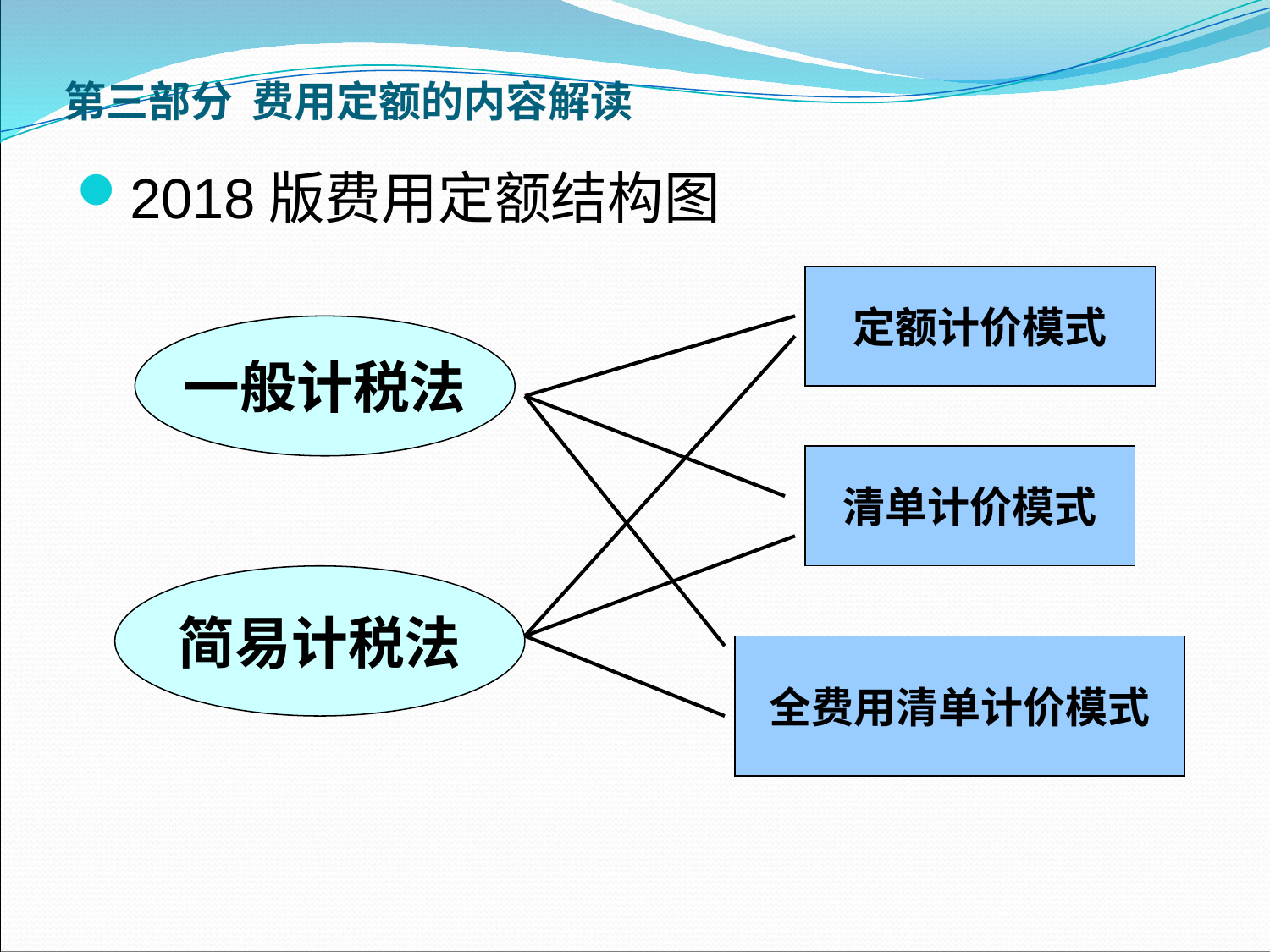

第三部分  费用定额的内容解读
2018版费用定额结构图
定额计价模式
一般计税法

清单计价模式

简易计税法

全费用清单计价模式